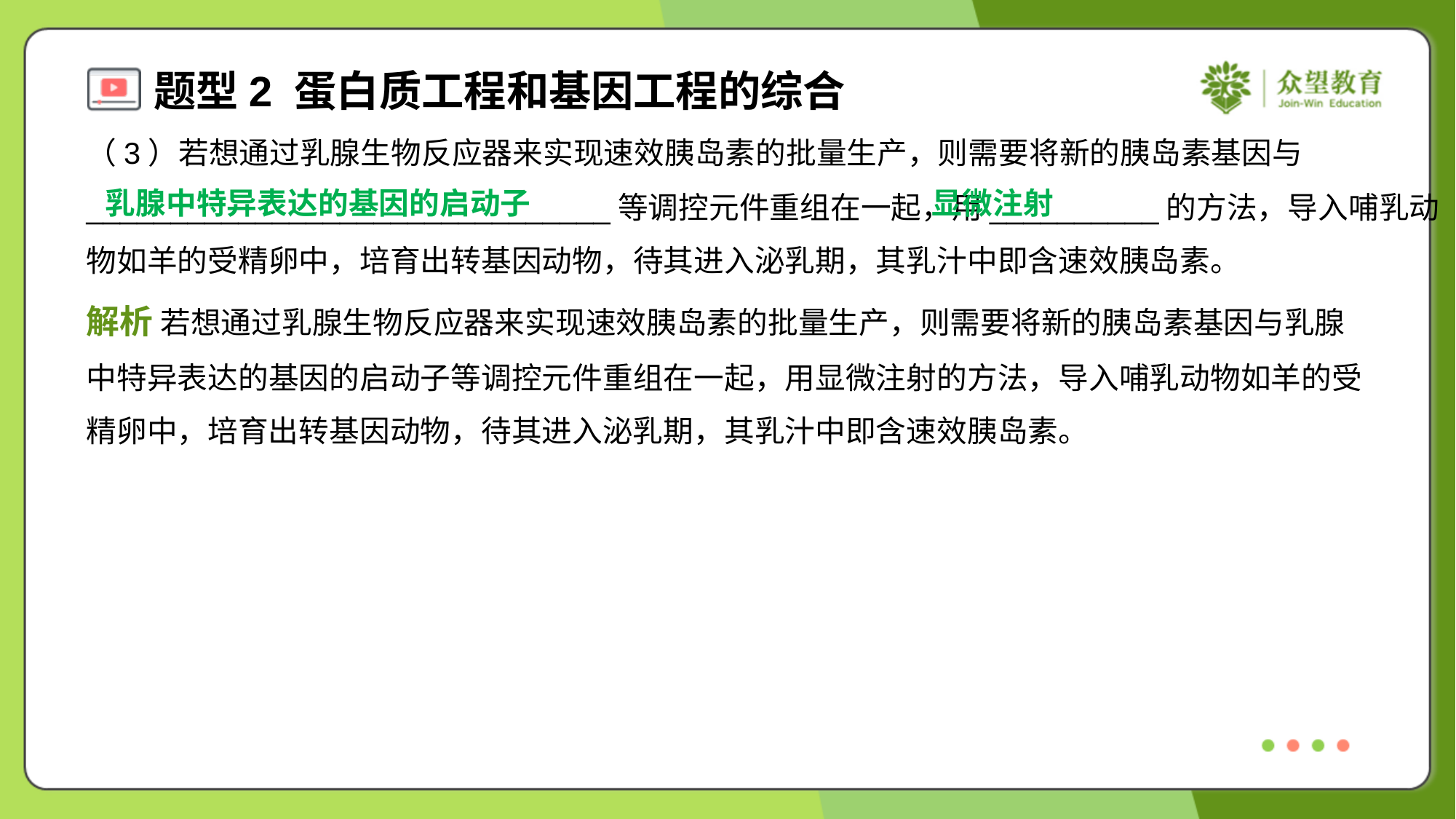

（3）若想通过乳腺生物反应器来实现速效胰岛素的批量生产，则需要将新的胰岛素基因与
_______________________________等调控元件重组在一起，用__________的方法，导入哺乳动
物如羊的受精卵中，培育出转基因动物，待其进入泌乳期，其乳汁中即含速效胰岛素。
乳腺中特异表达的基因的启动子
显微注射
解析 若想通过乳腺生物反应器来实现速效胰岛素的批量生产，则需要将新的胰岛素基因与乳腺
中特异表达的基因的启动子等调控元件重组在一起，用显微注射的方法，导入哺乳动物如羊的受
精卵中，培育出转基因动物，待其进入泌乳期，其乳汁中即含速效胰岛素。